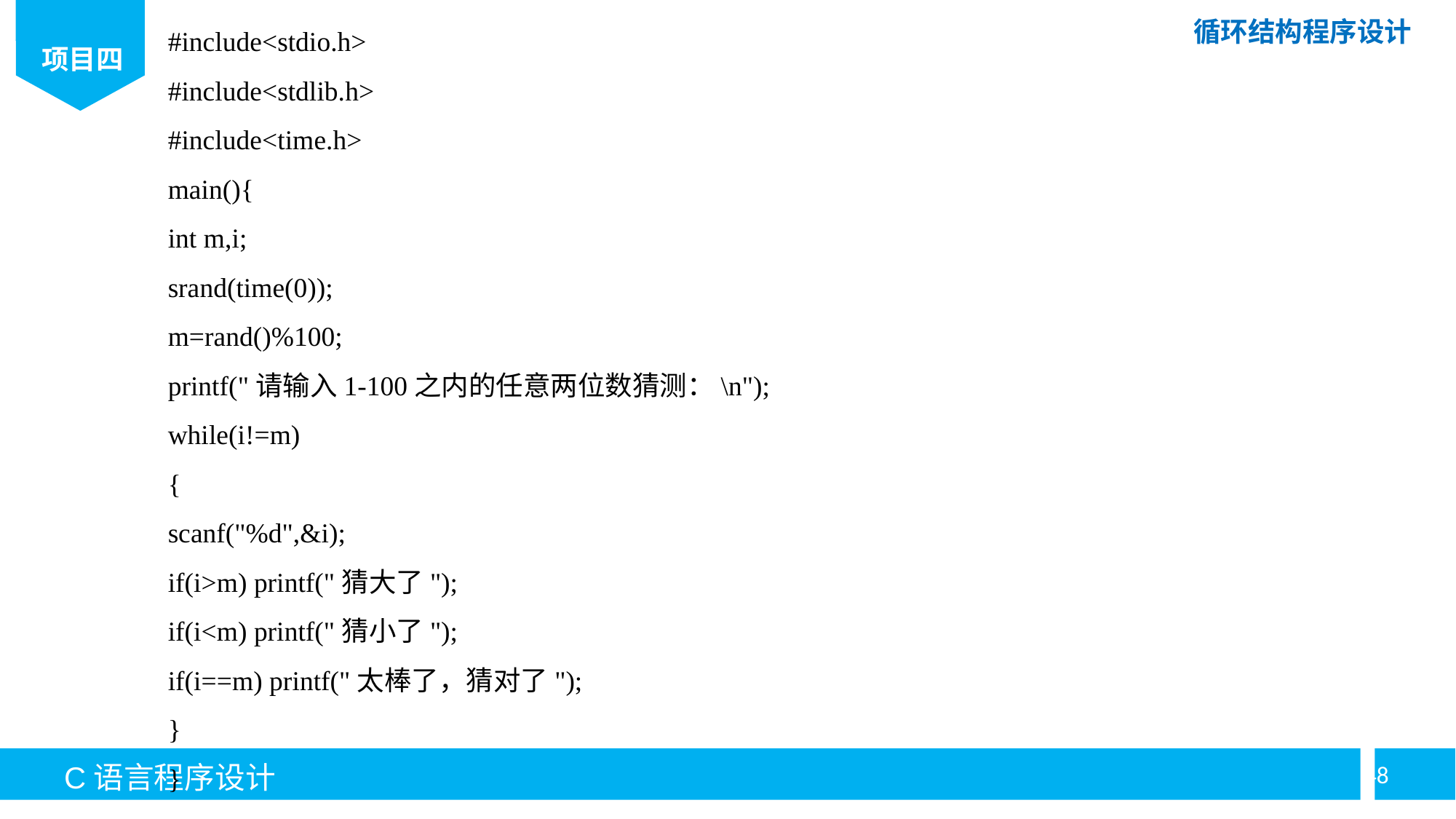

#include<stdio.h>
#include<stdlib.h>
#include<time.h>
main(){
int m,i;
srand(time(0));
m=rand()%100;
printf("请输入1-100之内的任意两位数猜测：\n");
while(i!=m)
{
scanf("%d",&i);
if(i>m) printf("猜大了");
if(i<m) printf("猜小了");
if(i==m) printf("太棒了，猜对了");
}
}